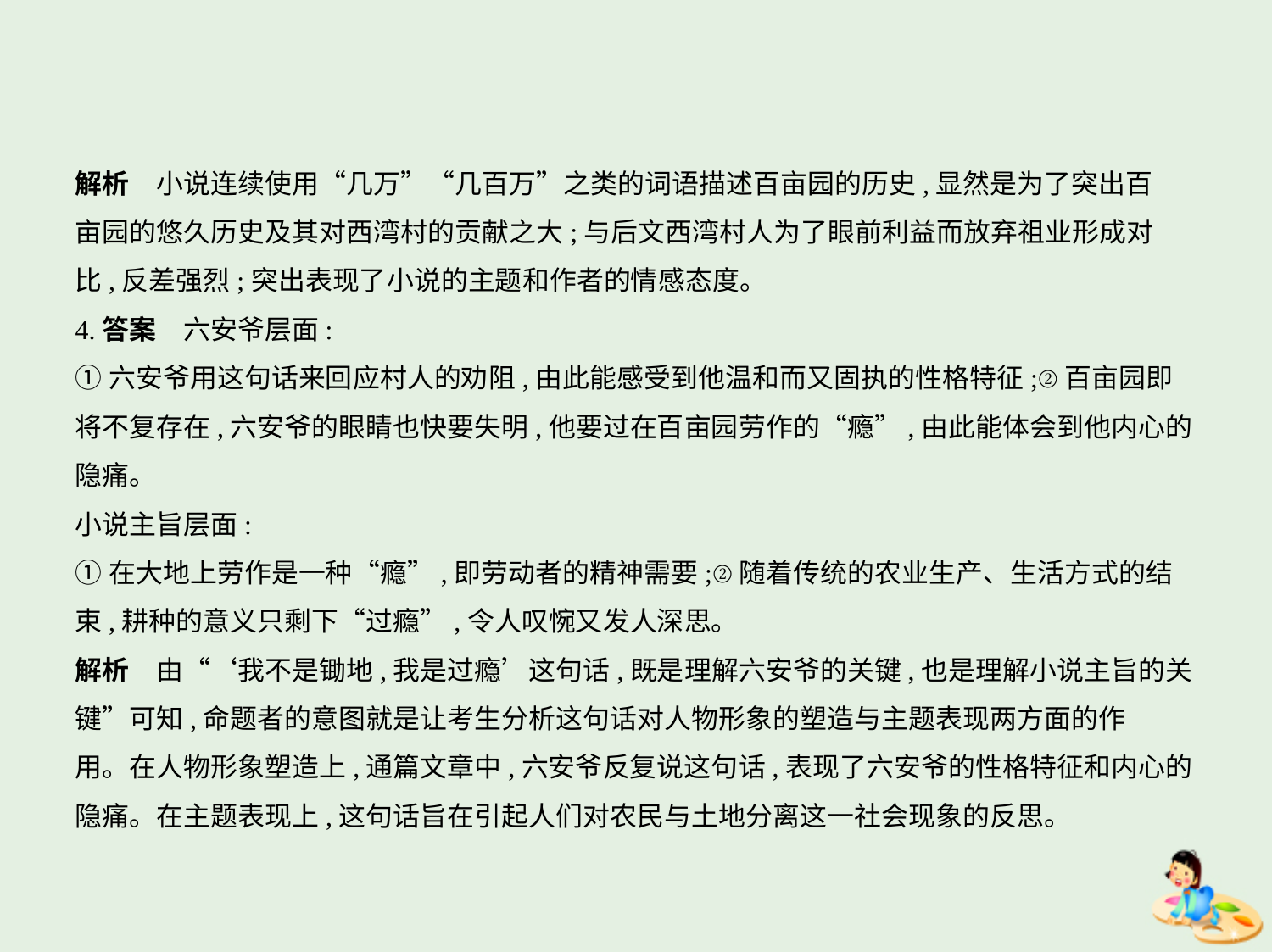

解析　小说连续使用“几万”“几百万”之类的词语描述百亩园的历史,显然是为了突出百
亩园的悠久历史及其对西湾村的贡献之大;与后文西湾村人为了眼前利益而放弃祖业形成对
比,反差强烈;突出表现了小说的主题和作者的情感态度。
4.答案　六安爷层面:
①六安爷用这句话来回应村人的劝阻,由此能感受到他温和而又固执的性格特征;②百亩园即
将不复存在,六安爷的眼睛也快要失明,他要过在百亩园劳作的“瘾”,由此能体会到他内心的
隐痛。
小说主旨层面:
①在大地上劳作是一种“瘾”,即劳动者的精神需要;②随着传统的农业生产、生活方式的结
束,耕种的意义只剩下“过瘾”,令人叹惋又发人深思。
解析　由“‘我不是锄地,我是过瘾’这句话,既是理解六安爷的关键,也是理解小说主旨的关
键”可知,命题者的意图就是让考生分析这句话对人物形象的塑造与主题表现两方面的作
用。在人物形象塑造上,通篇文章中,六安爷反复说这句话,表现了六安爷的性格特征和内心的
隐痛。在主题表现上,这句话旨在引起人们对农民与土地分离这一社会现象的反思。